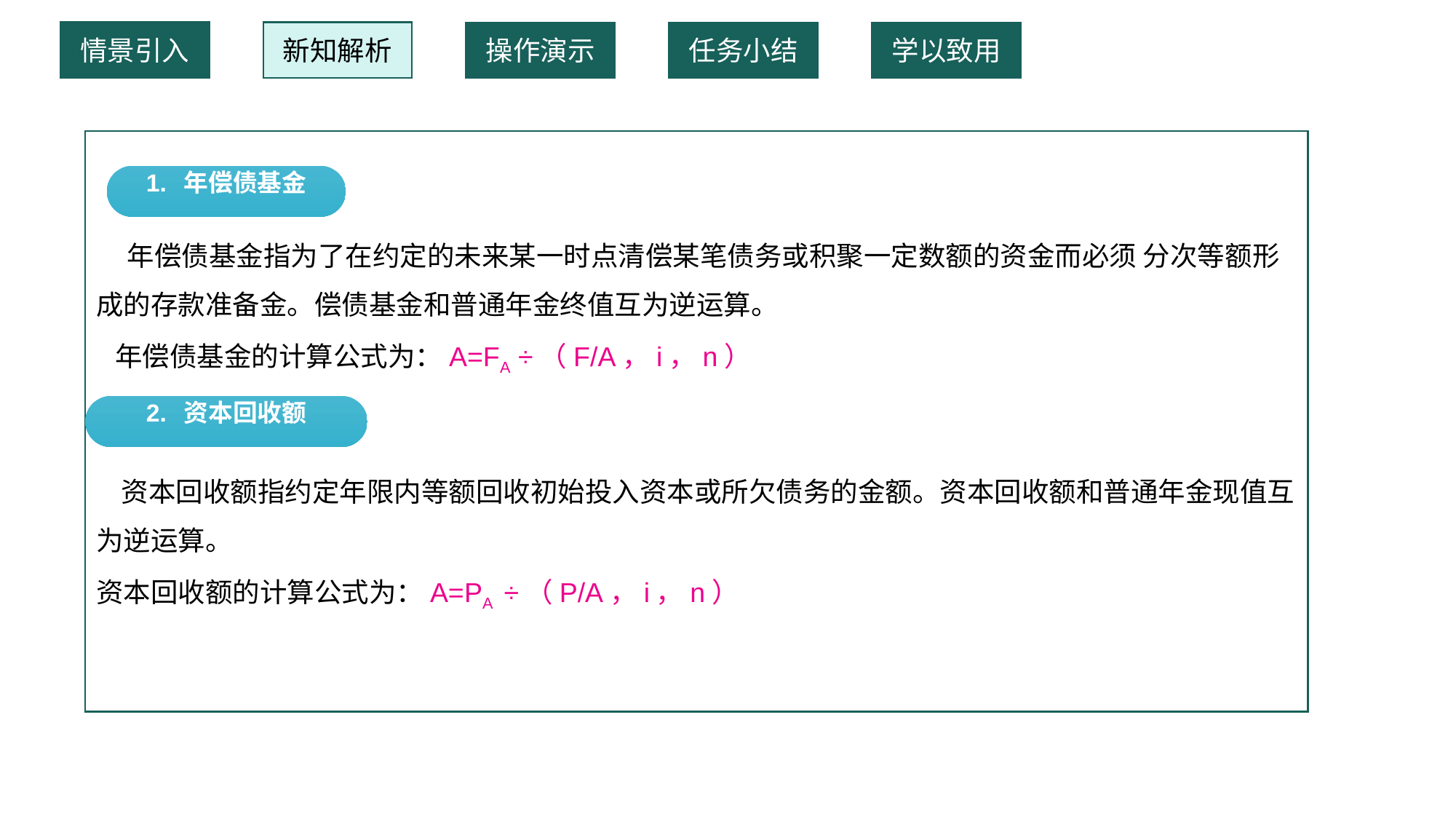

情景引入
新知解析
操作演示
任务小结
学以致用

    年偿债基金指为了在约定的未来某一时点清偿某笔债务或积聚一定数额的资金而必须 分次等额形成的存款准备金。偿债基金和普通年金终值互为逆运算。
  年偿债基金的计算公式为：A=FA ÷（F/A，i，n）

   资本回收额指约定年限内等额回收初始投入资本或所欠债务的金额。资本回收额和普通年金现值互为逆运算。
资本回收额的计算公式为：A=PA  ÷（P/A，i，n）

1. 年偿债基金
2. 资本回收额